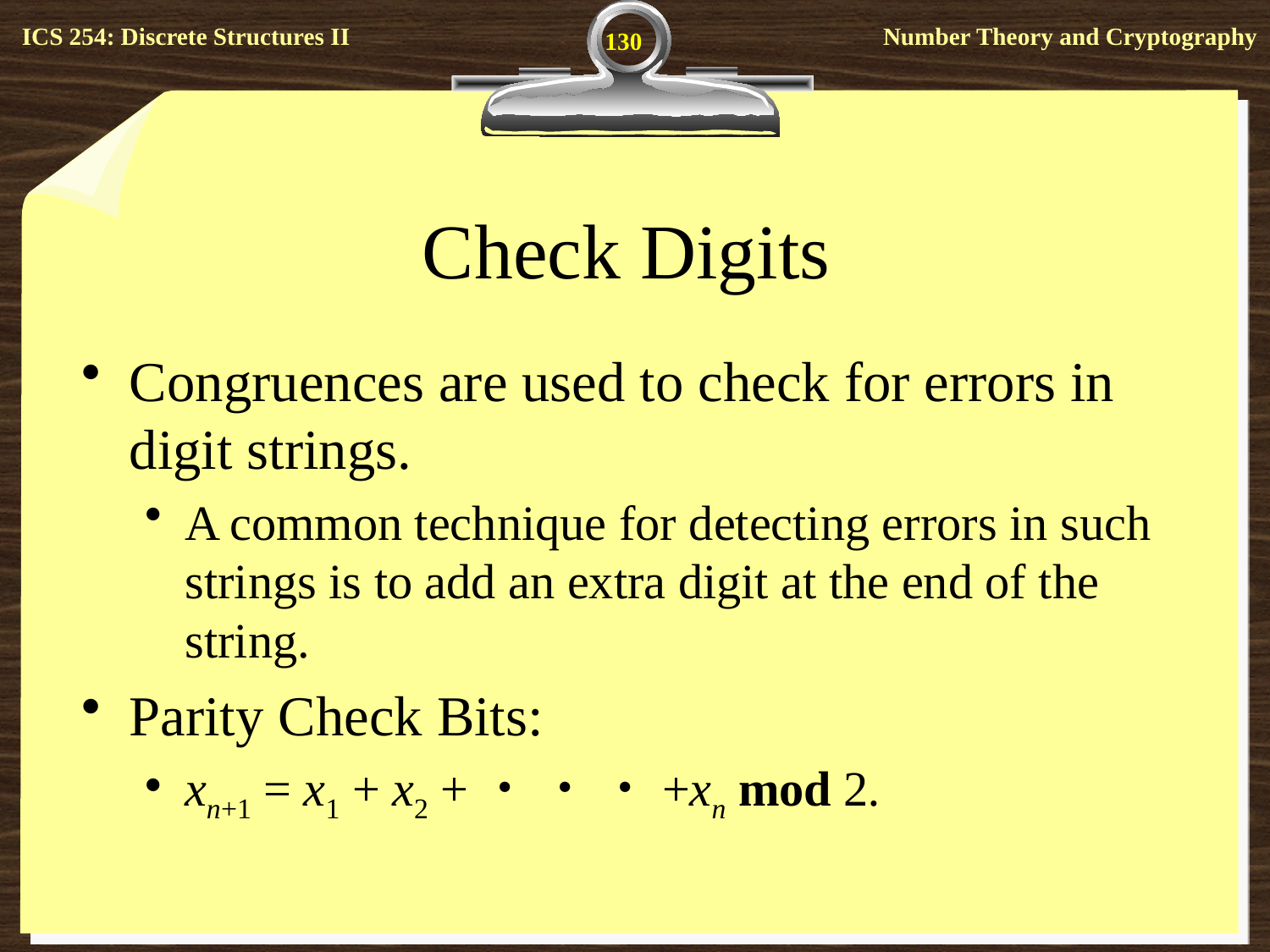

130
# Check Digits
Congruences are used to check for errors in digit strings.
A common technique for detecting errors in such strings is to add an extra digit at the end of the string.
Parity Check Bits:
xn+1 = x1 + x2 +・ ・ ・+xn mod 2.